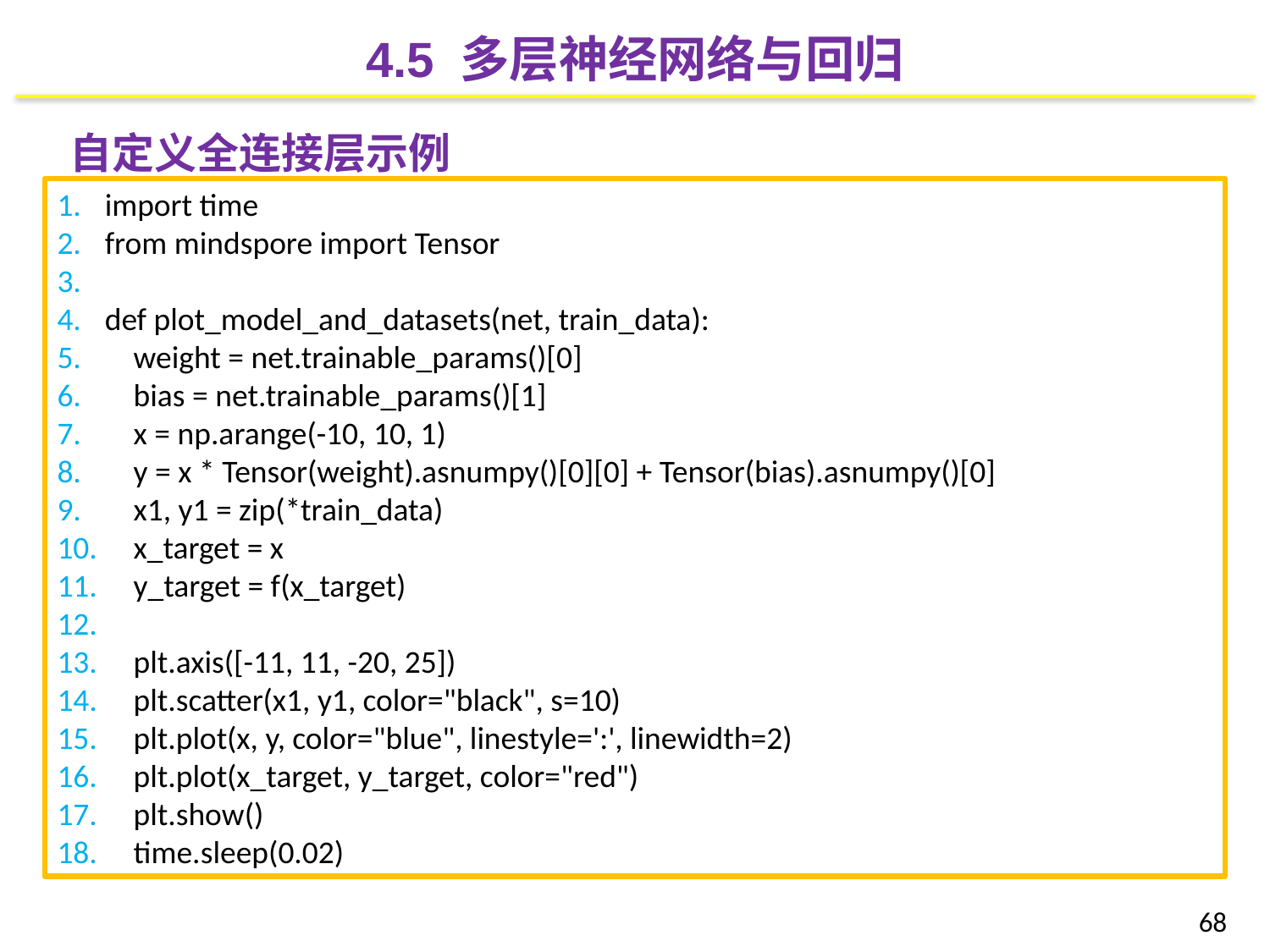

4.5 多层神经网络与回归
自定义全连接层示例
import time
from mindspore import Tensor

def plot_model_and_datasets(net, train_data):
    weight = net.trainable_params()[0]
    bias = net.trainable_params()[1]
    x = np.arange(-10, 10, 1)
    y = x * Tensor(weight).asnumpy()[0][0] + Tensor(bias).asnumpy()[0]
    x1, y1 = zip(*train_data)
    x_target = x
    y_target = f(x_target)

    plt.axis([-11, 11, -20, 25])
    plt.scatter(x1, y1, color="black", s=10)
    plt.plot(x, y, color="blue", linestyle=':', linewidth=2)
    plt.plot(x_target, y_target, color="red")
    plt.show()
    time.sleep(0.02)
68